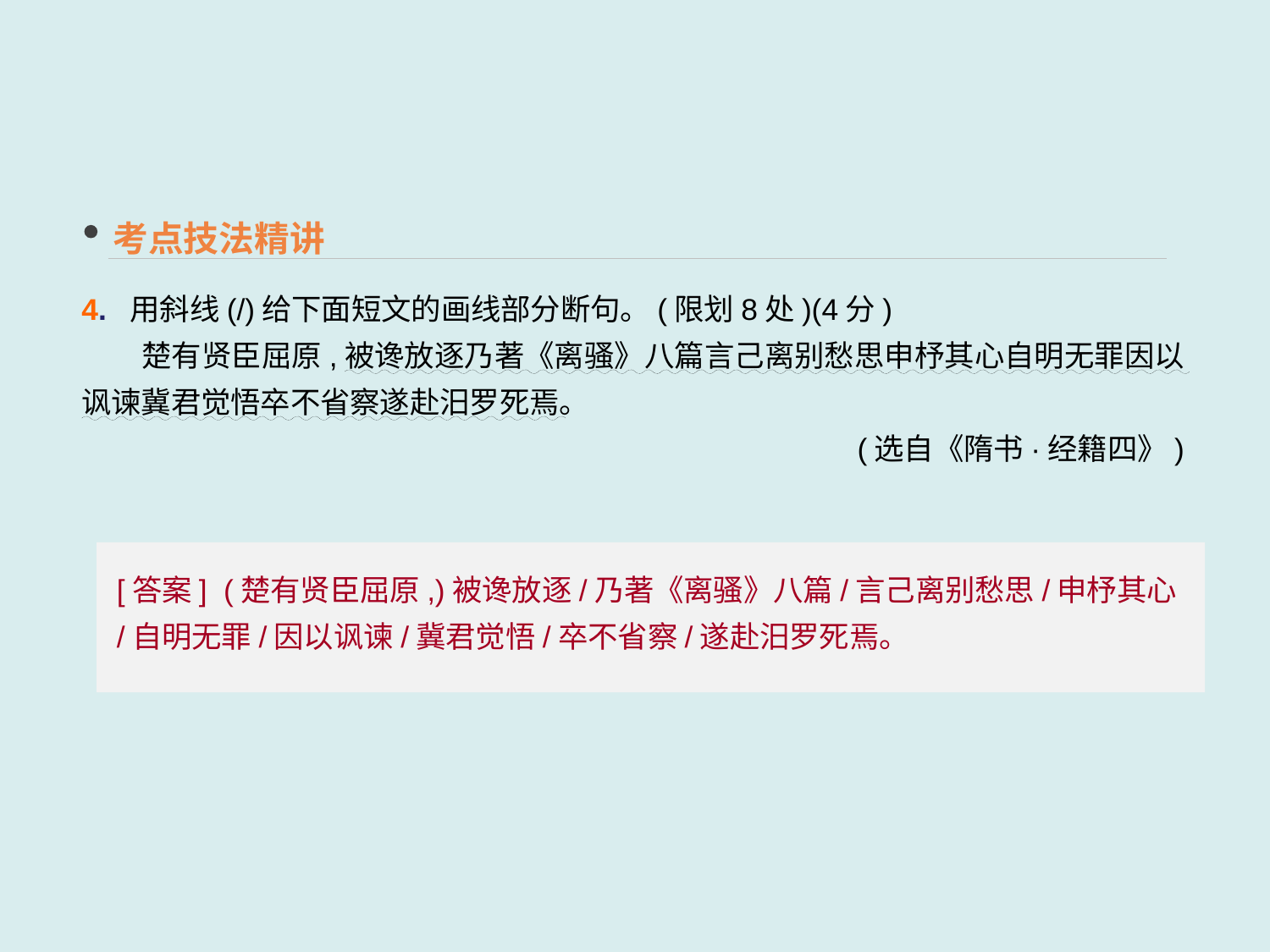

考点技法精讲

4.  用斜线(/)给下面短文的画线部分断句。(限划8处)(4分)
　　楚有贤臣屈原,被谗放逐乃著《离骚》八篇言己离别愁思申杼其心自明无罪因以讽谏冀君觉悟卒不省察遂赴汨罗死焉。
(选自《隋书·经籍四》)

[答案]  (楚有贤臣屈原,)被谗放逐/乃著《离骚》八篇/言己离别愁思/申杼其心/自明无罪/因以讽谏/冀君觉悟/卒不省察/遂赴汨罗死焉。